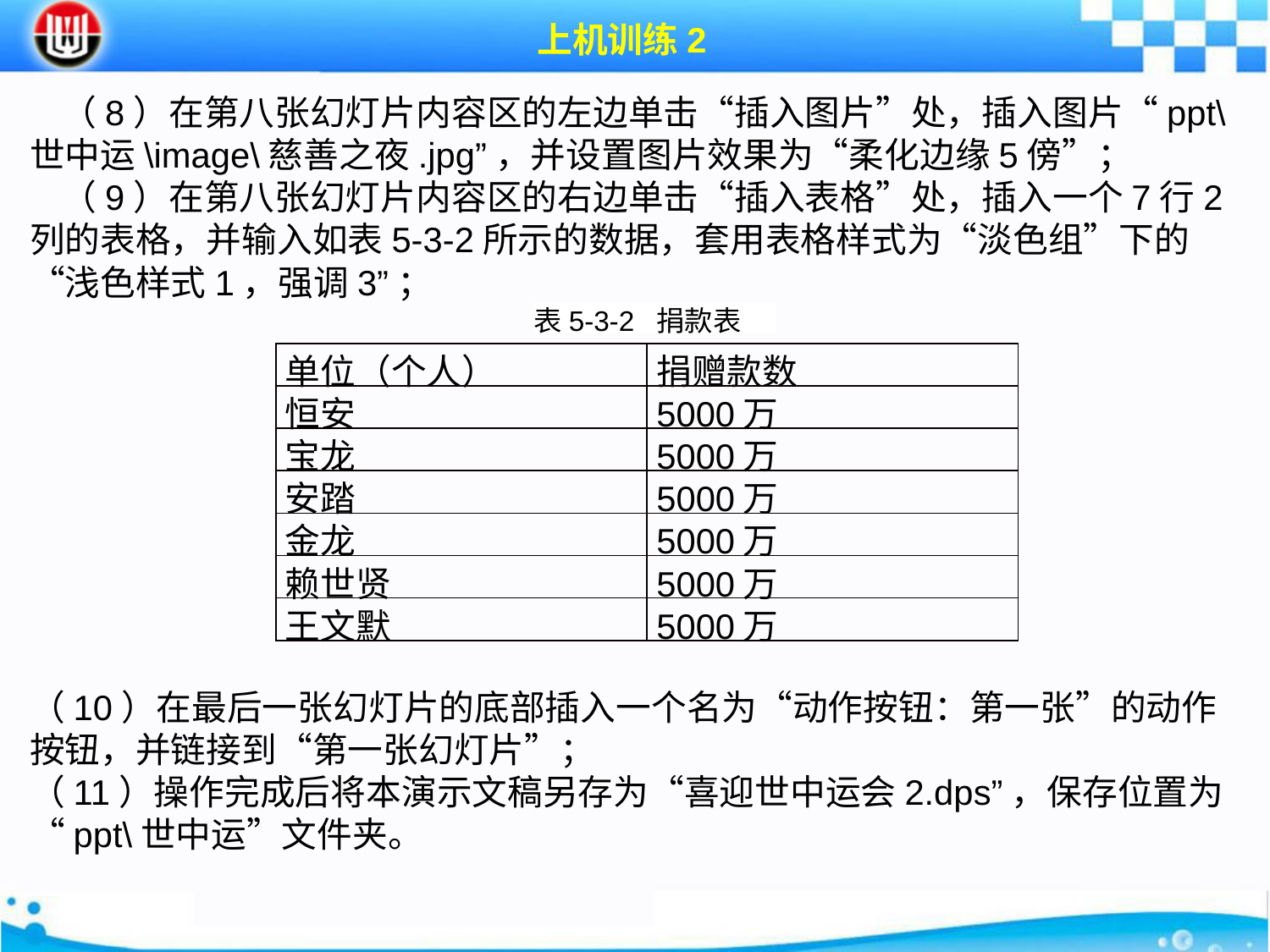

上机训练2
（8）在第八张幻灯片内容区的左边单击“插入图片”处，插入图片“ppt\世中运\image\慈善之夜.jpg”，并设置图片效果为“柔化边缘5傍”；
（9）在第八张幻灯片内容区的右边单击“插入表格”处，插入一个7行2列的表格，并输入如表5-3-2所示的数据，套用表格样式为“淡色组”下的“浅色样式1，强调3”；

表5-3-2  捐款表

| 单位（个人） | 捐赠款数 |
| --- | --- |
| 恒安 | 5000万 |
| 宝龙 | 5000万 |
| 安踏 | 5000万 |
| 金龙 | 5000万 |
| 赖世贤 | 5000万 |
| 王文默 | 5000万 |
（10）在最后一张幻灯片的底部插入一个名为“动作按钮：第一张”的动作按钮，并链接到“第一张幻灯片”；（11）操作完成后将本演示文稿另存为“喜迎世中运会2.dps”，保存位置为“ppt\世中运”文件夹。